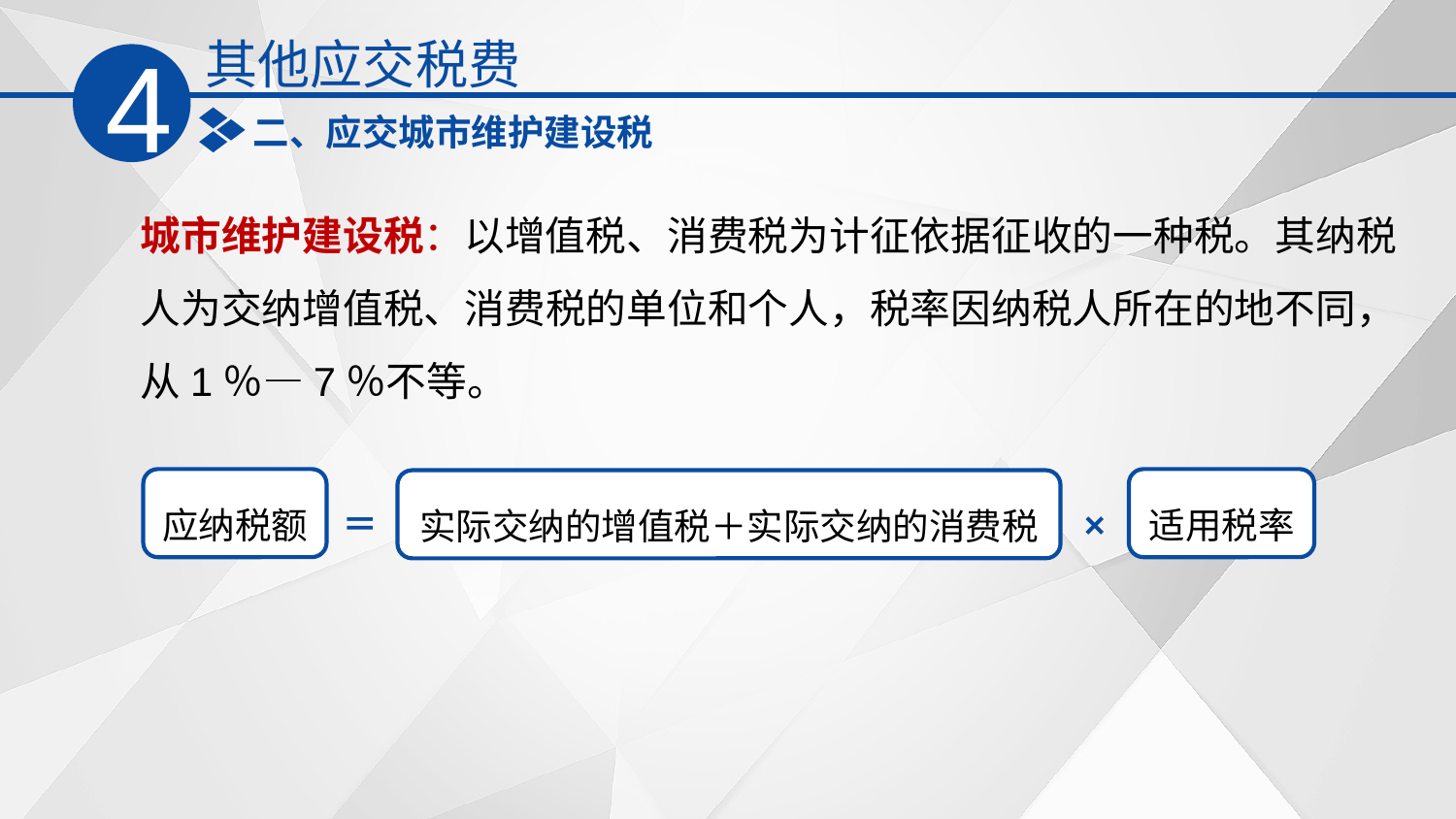

其他应交税费
4

二、应交城市维护建设税

城市维护建设税：以增值税、消费税为计征依据征收的一种税。其纳税人为交纳增值税、消费税的单位和个人，税率因纳税人所在的地不同，从1％—7％不等。
适用税率
应纳税额
实际交纳的增值税＋实际交纳的消费税
×
＝